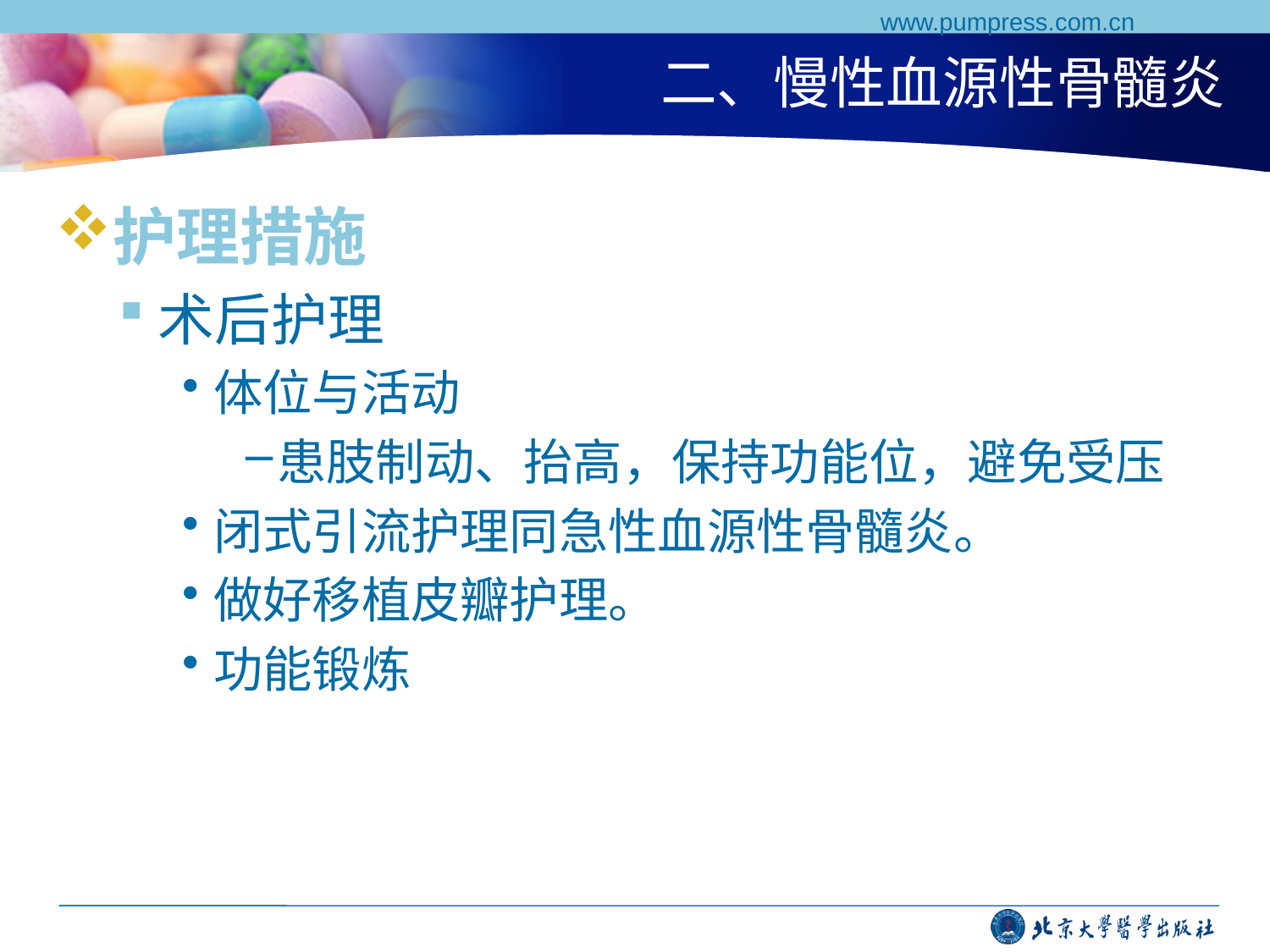

www.pumpress.com.cn
# 二、慢性血源性骨髓炎
护理措施
术后护理
体位与活动
患肢制动、抬高，保持功能位，避免受压
闭式引流护理同急性血源性骨髓炎。
做好移植皮瓣护理。
功能锻炼